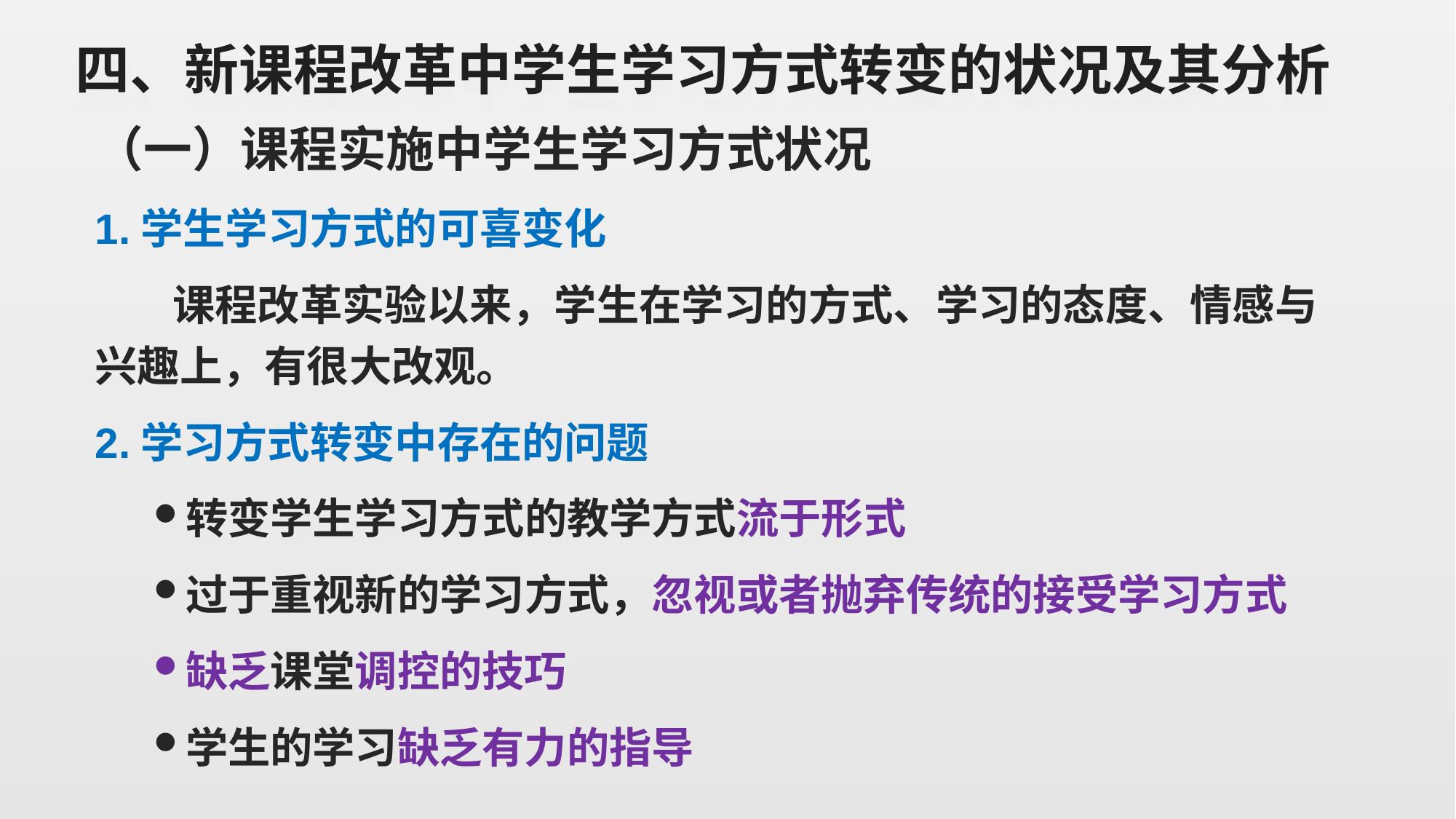

# 四、新课程改革中学生学习方式转变的状况及其分析

（一）课程实施中学生学习方式状况
1.学生学习方式的可喜变化
       课程改革实验以来，学生在学习的方式、学习的态度、情感与兴趣上，有很大改观。
2.学习方式转变中存在的问题
转变学生学习方式的教学方式流于形式
过于重视新的学习方式，忽视或者抛弃传统的接受学习方式
缺乏课堂调控的技巧
学生的学习缺乏有力的指导